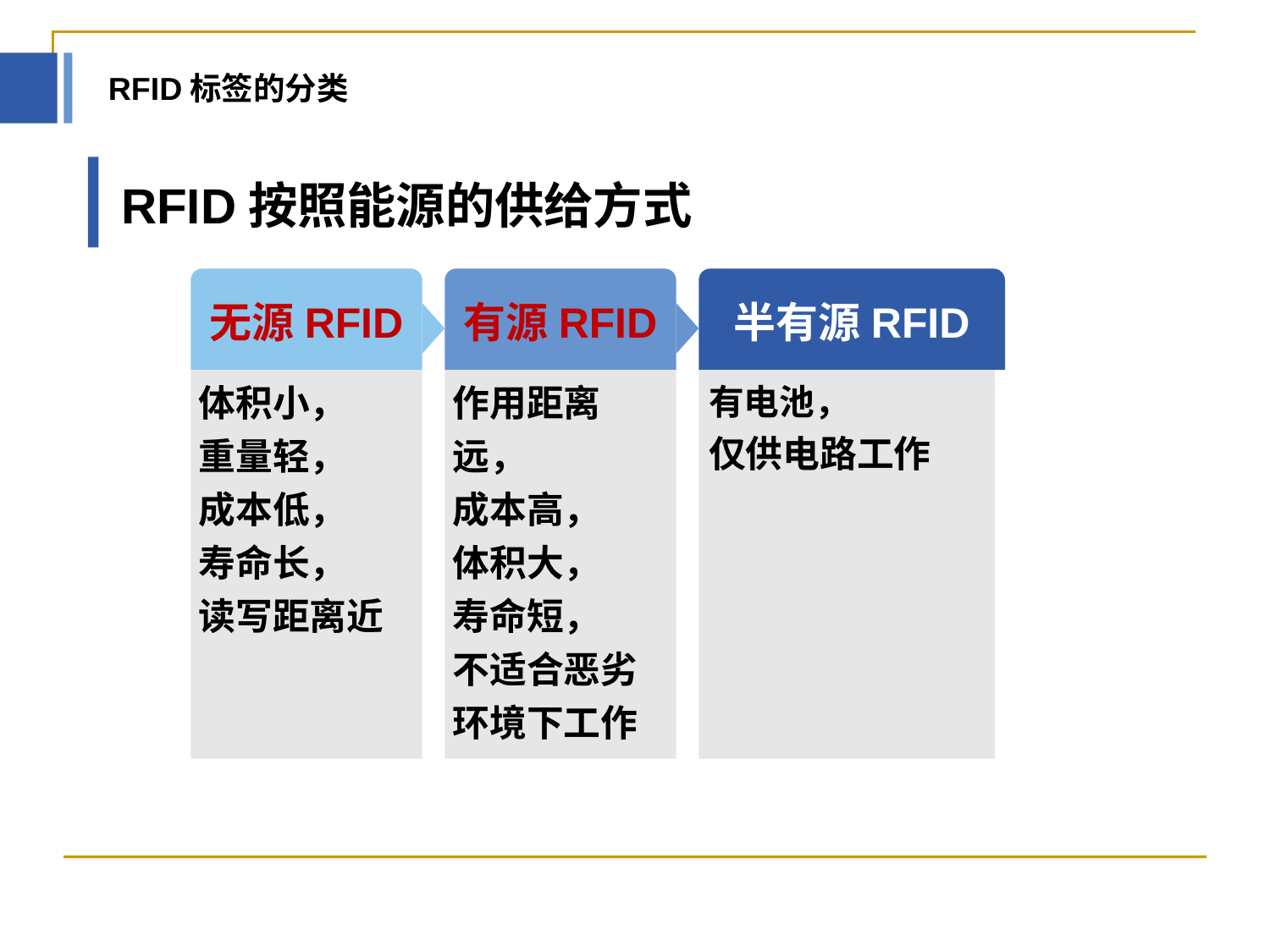

RFID标签的分类

RFID按照能源的供给方式
无源RFID

有源RFID

半有源RFID

体积小，
重量轻，
成本低，
寿命长，
读写距离近

有电池，
仅供电路工作

作用距离远，
成本高，
体积大，
寿命短，
不适合恶劣环境下工作